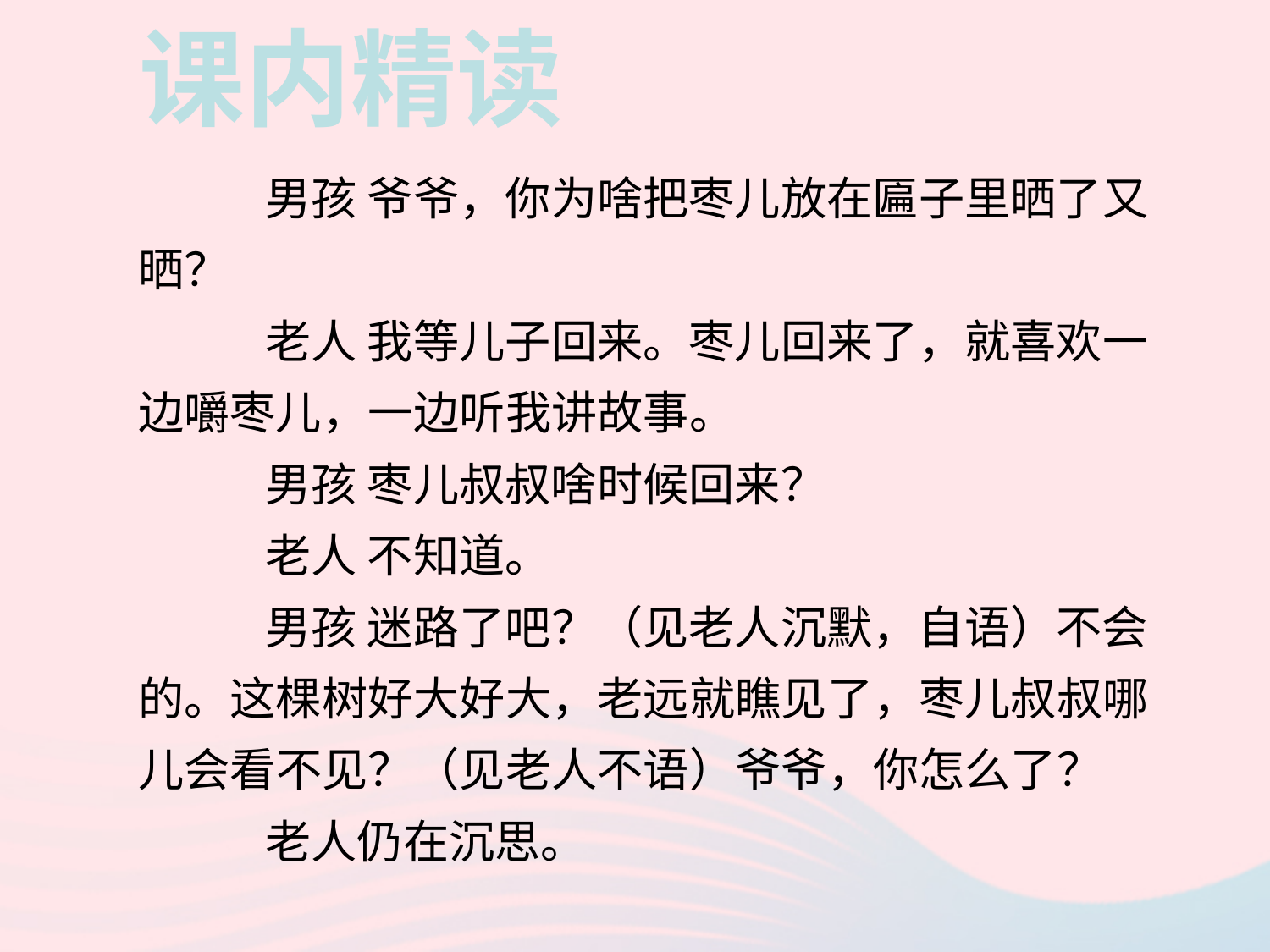

课内精读
	男孩 爷爷，你为啥把枣儿放在匾子里晒了又晒？
	老人 我等儿子回来。枣儿回来了，就喜欢一边嚼枣儿，一边听我讲故事。
	男孩 枣儿叔叔啥时候回来？
	老人 不知道。
	男孩 迷路了吧？（见老人沉默，自语）不会的。这棵树好大好大，老远就瞧见了，枣儿叔叔哪儿会看不见？（见老人不语）爷爷，你怎么了？
	老人仍在沉思。